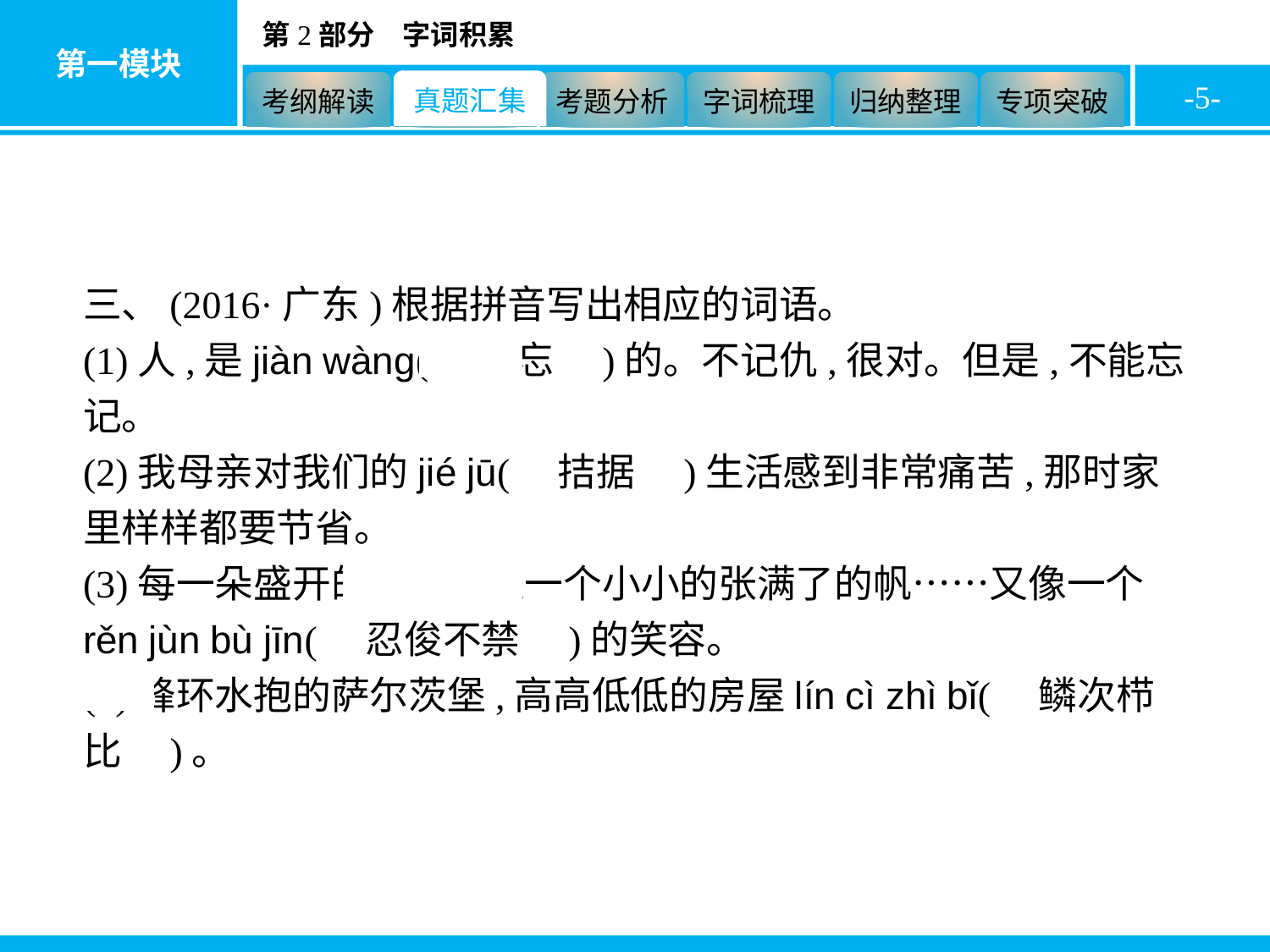

-5-
三、(2016·广东)根据拼音写出相应的词语。
(1)人,是jiàn wàng(　健忘　)的。不记仇,很对。但是,不能忘记。
(2)我母亲对我们的jié jū(　拮据　)生活感到非常痛苦,那时家里样样都要节省。
(3)每一朵盛开的花就像是一个小小的张满了的帆……又像一个rěn jùn bù jīn(　忍俊不禁　)的笑容。
(4)峰环水抱的萨尔茨堡,高高低低的房屋lín cì zhì bǐ(　鳞次栉比　)。